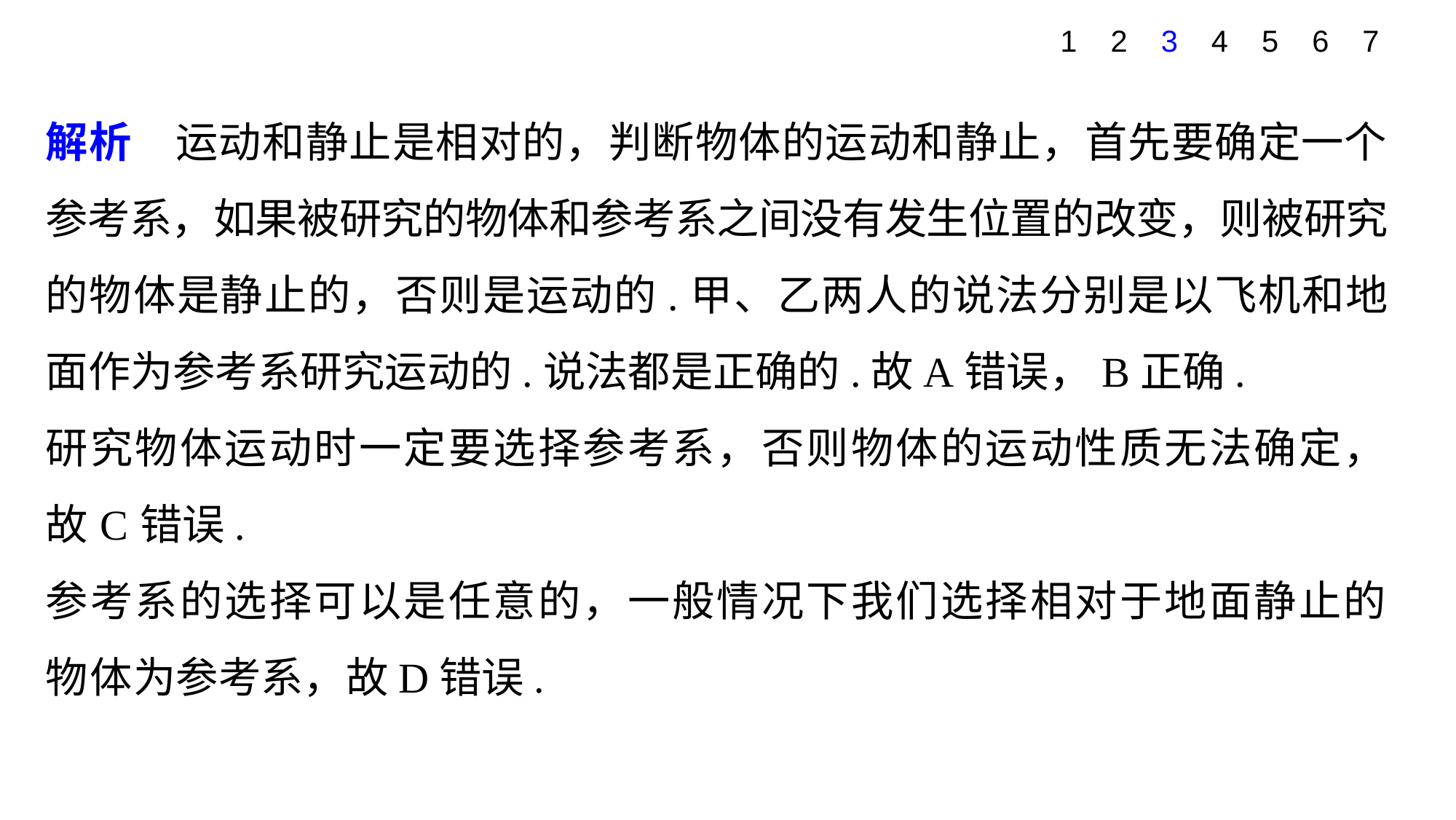

1
2
3
4
5
6
7
解析　运动和静止是相对的，判断物体的运动和静止，首先要确定一个参考系，如果被研究的物体和参考系之间没有发生位置的改变，则被研究的物体是静止的，否则是运动的.甲、乙两人的说法分别是以飞机和地面作为参考系研究运动的.说法都是正确的.故A错误，B正确.
研究物体运动时一定要选择参考系，否则物体的运动性质无法确定，故C错误.
参考系的选择可以是任意的，一般情况下我们选择相对于地面静止的物体为参考系，故D错误.